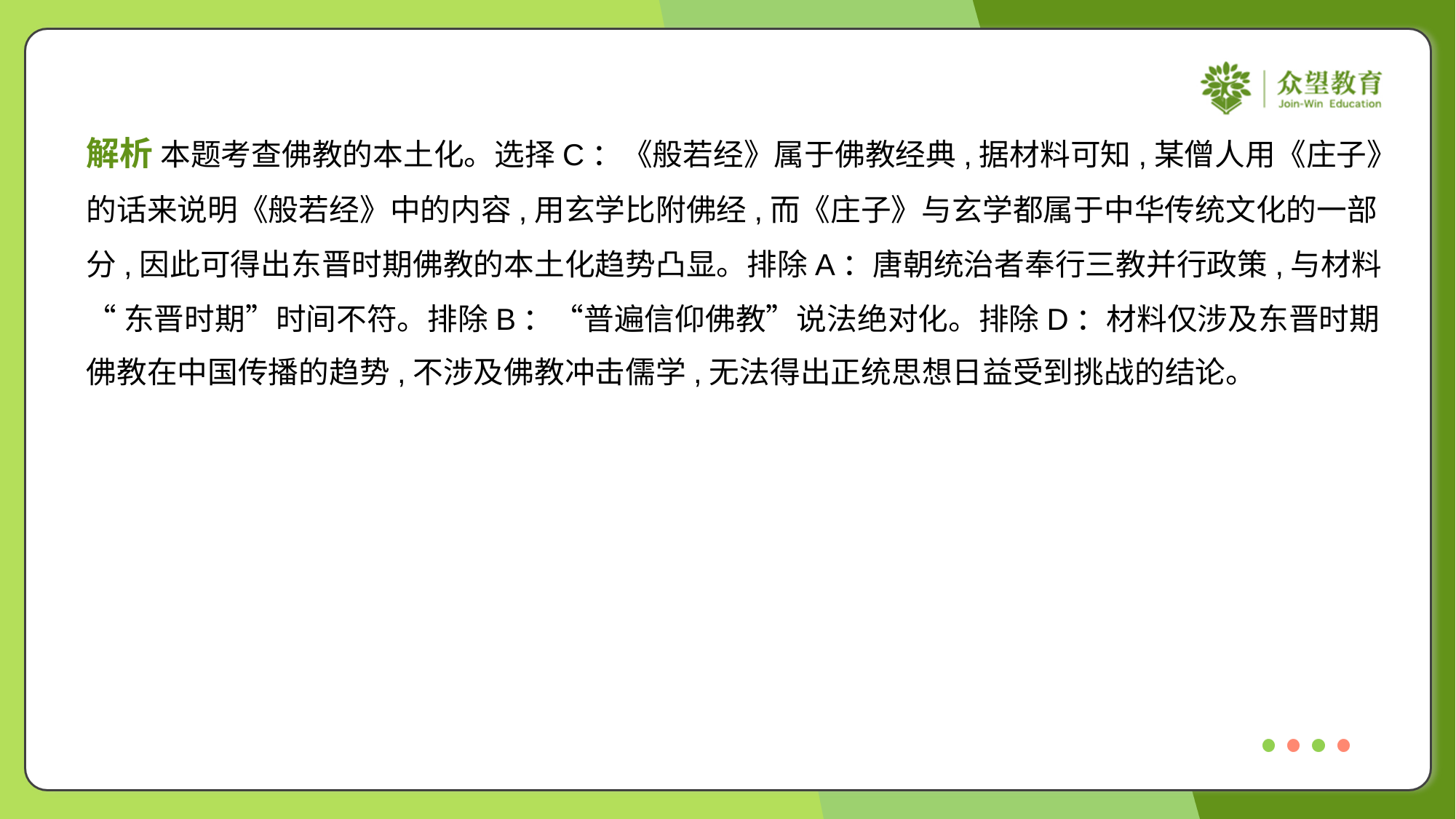

解析 本题考查佛教的本土化。选择C：《般若经》属于佛教经典,据材料可知,某僧人用《庄子》
的话来说明《般若经》中的内容,用玄学比附佛经,而《庄子》与玄学都属于中华传统文化的一部
分,因此可得出东晋时期佛教的本土化趋势凸显。排除A：唐朝统治者奉行三教并行政策,与材料
“东晋时期”时间不符。排除B：“普遍信仰佛教”说法绝对化。排除D：材料仅涉及东晋时期
佛教在中国传播的趋势,不涉及佛教冲击儒学,无法得出正统思想日益受到挑战的结论。